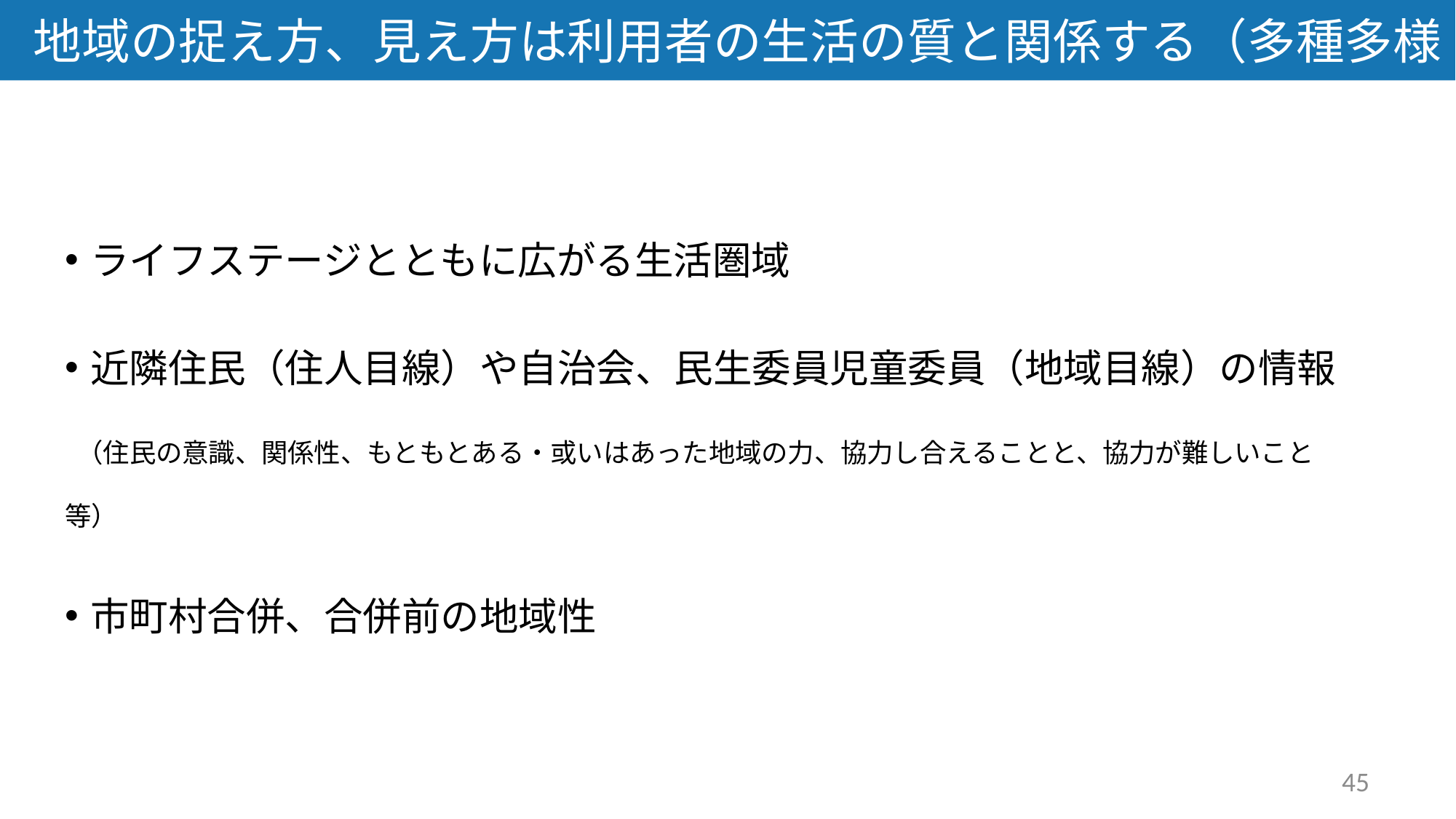

地域の捉え方、見え方は利用者の生活の質と関係する（多種多様
ライフステージとともに広がる生活圏域
近隣住民（住人目線）や自治会、民生委員児童委員（地域目線）の情報
 （住民の意識、関係性、もともとある・或いはあった地域の力、協力し合えることと、協力が難しいこと等）
市町村合併、合併前の地域性

45